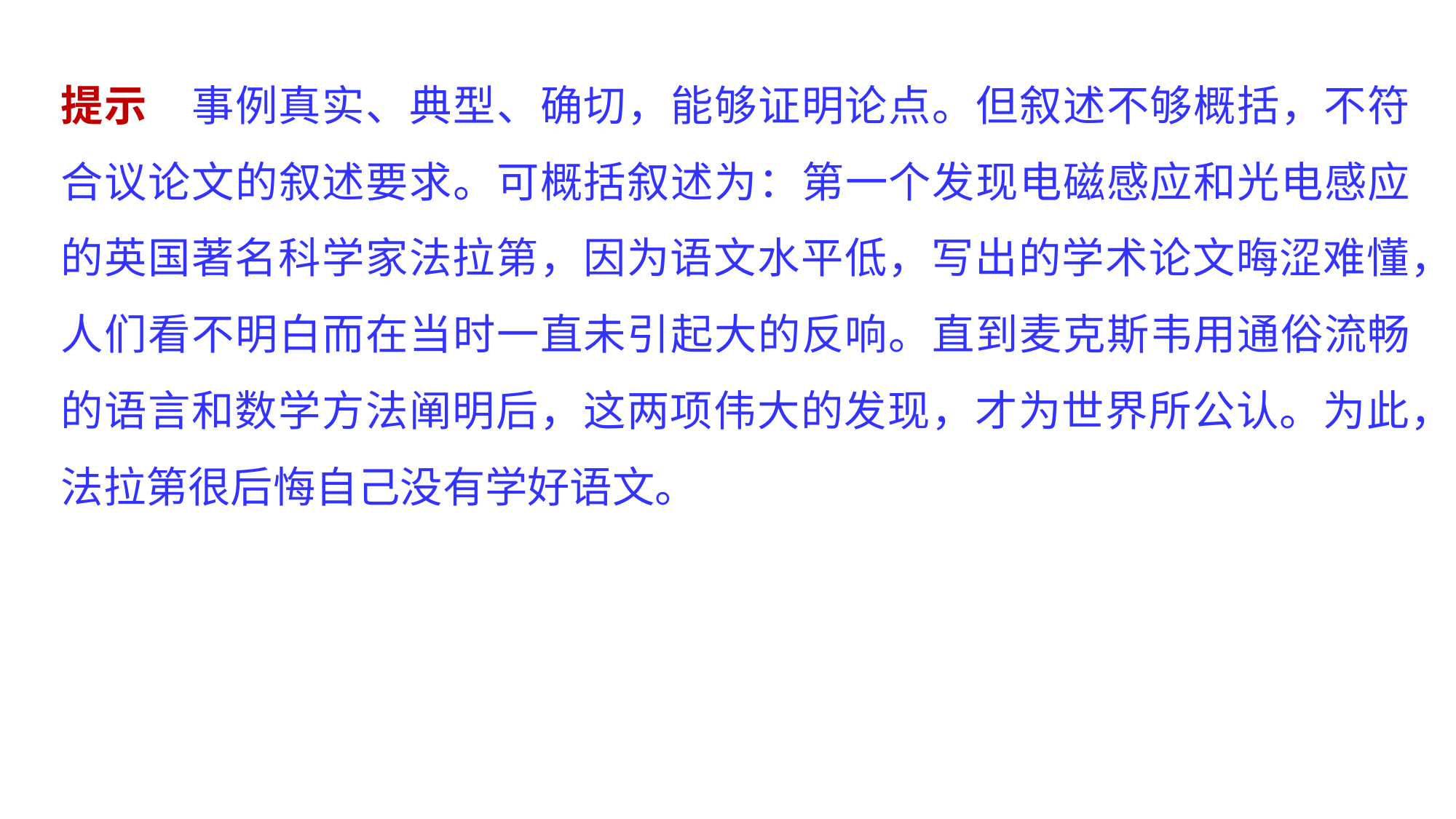

提示　事例真实、典型、确切，能够证明论点。但叙述不够概括，不符合议论文的叙述要求。可概括叙述为：第一个发现电磁感应和光电感应的英国著名科学家法拉第，因为语文水平低，写出的学术论文晦涩难懂，人们看不明白而在当时一直未引起大的反响。直到麦克斯韦用通俗流畅的语言和数学方法阐明后，这两项伟大的发现，才为世界所公认。为此，法拉第很后悔自己没有学好语文。